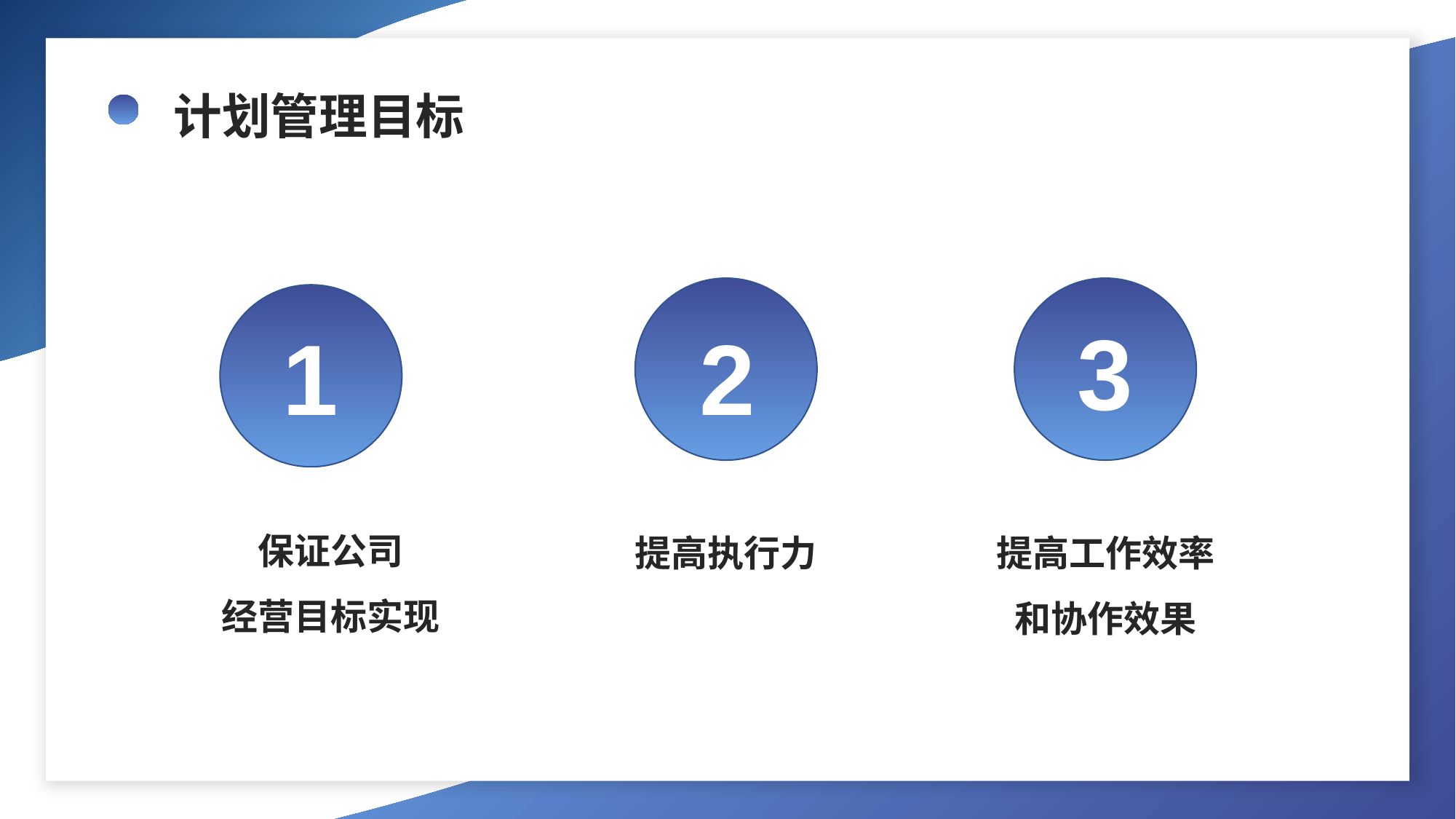

计划管理目标

3
2
1
保证公司
经营目标实现
提高执行力
提高工作效率
和协作效果